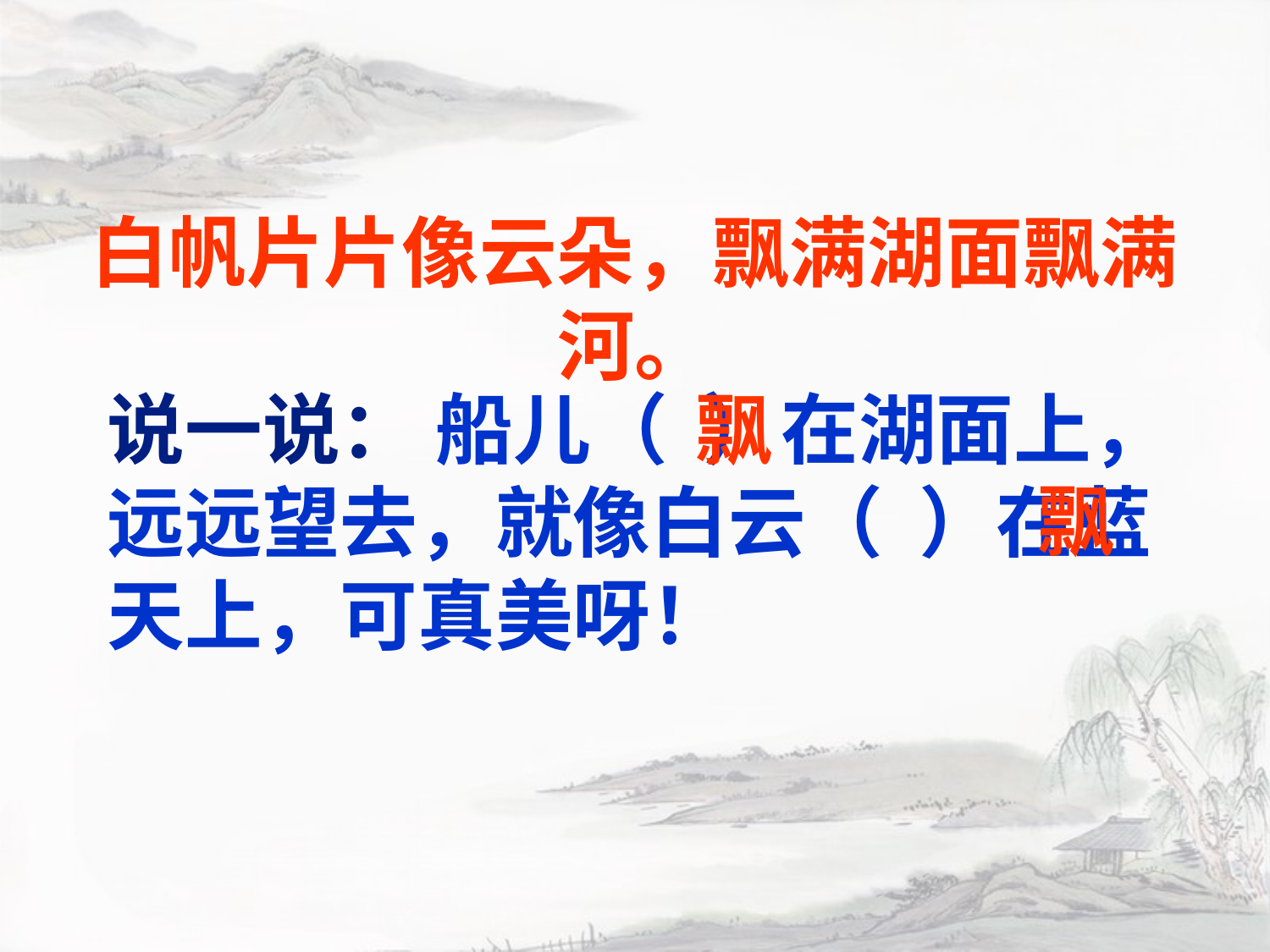

白帆片片像云朵，飘满湖面飘满河。
说一说： 船儿（  ）在湖面上，远远望去，就像白云（  ）在蓝天上，可真美呀！
飘
飘